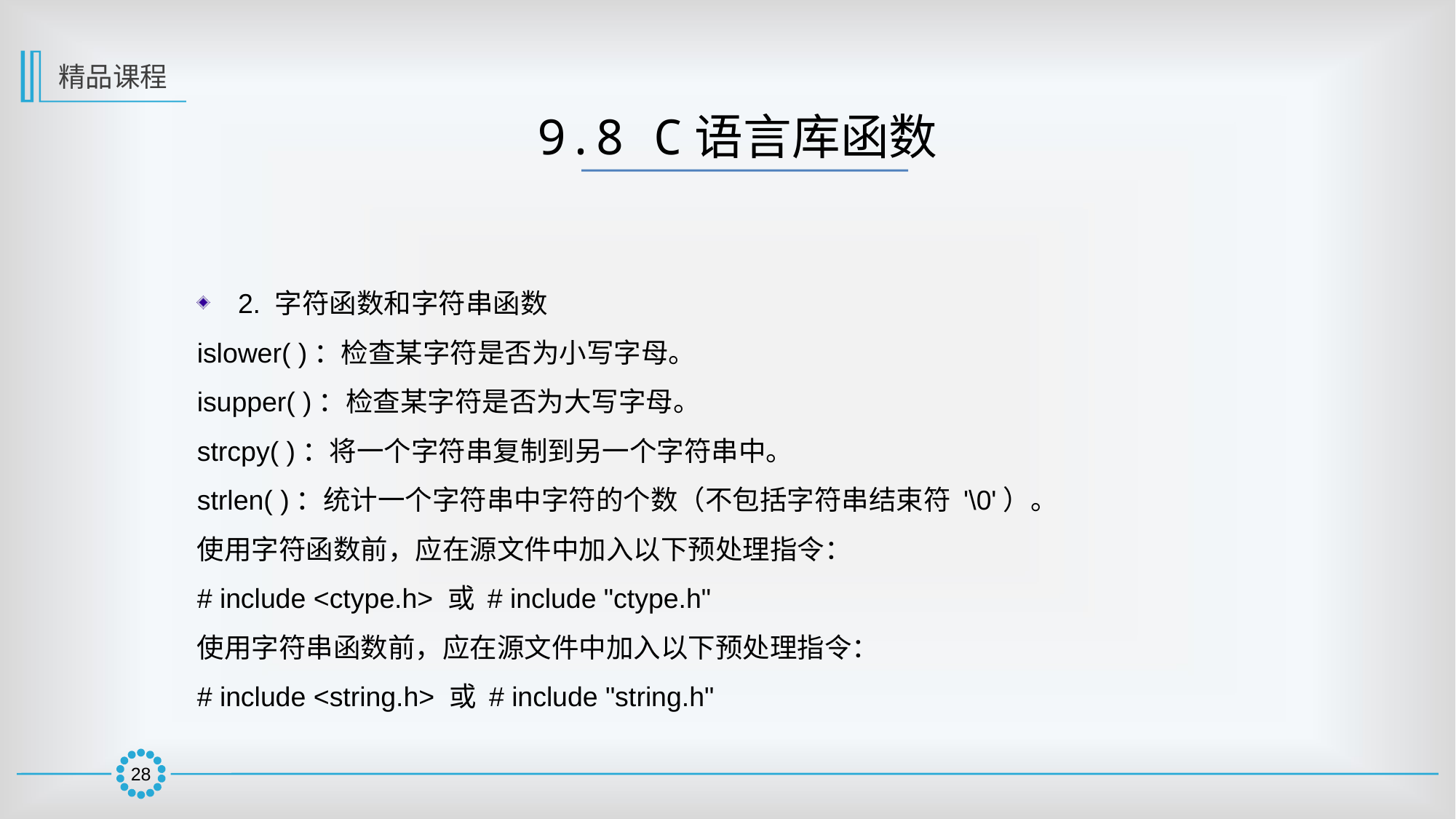

精品课程
9.8 C语言库函数

2. 字符函数和字符串函数
islower( )：检查某字符是否为小写字母。
isupper( )：检查某字符是否为大写字母。
strcpy( )：将一个字符串复制到另一个字符串中。
strlen( )：统计一个字符串中字符的个数（不包括字符串结束符 '\0'）。
使用字符函数前，应在源文件中加入以下预处理指令：
# include <ctype.h> 或 # include "ctype.h"
使用字符串函数前，应在源文件中加入以下预处理指令：
# include <string.h> 或 # include "string.h"

28